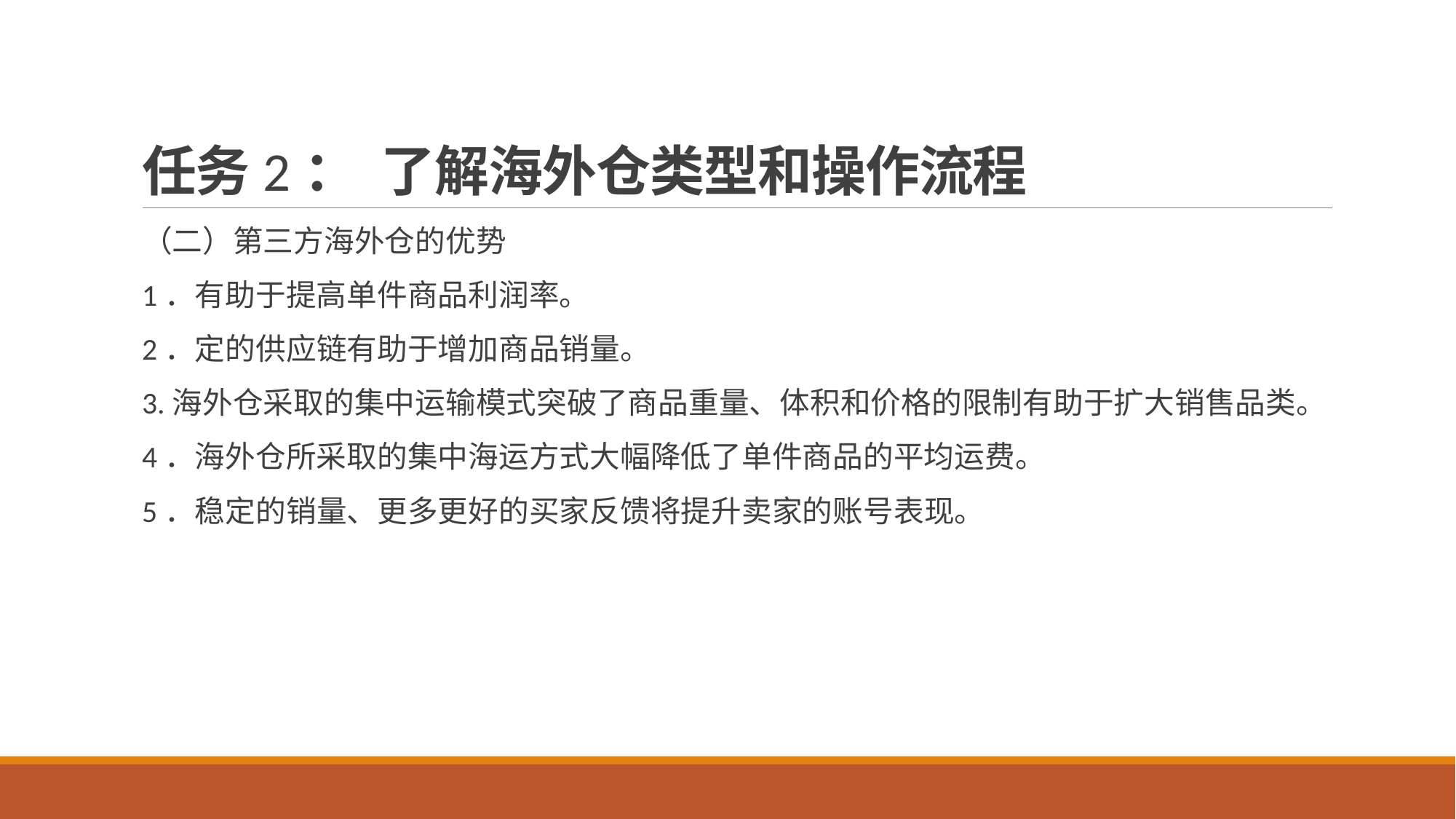

# 任务2：  了解海外仓类型和操作流程
（二）第三方海外仓的优势
1．有助于提高单件商品利润率。
2．定的供应链有助于增加商品销量。
3.海外仓采取的集中运输模式突破了商品重量、体积和价格的限制有助于扩大销售品类。
4．海外仓所采取的集中海运方式大幅降低了单件商品的平均运费。
5．稳定的销量、更多更好的买家反馈将提升卖家的账号表现。